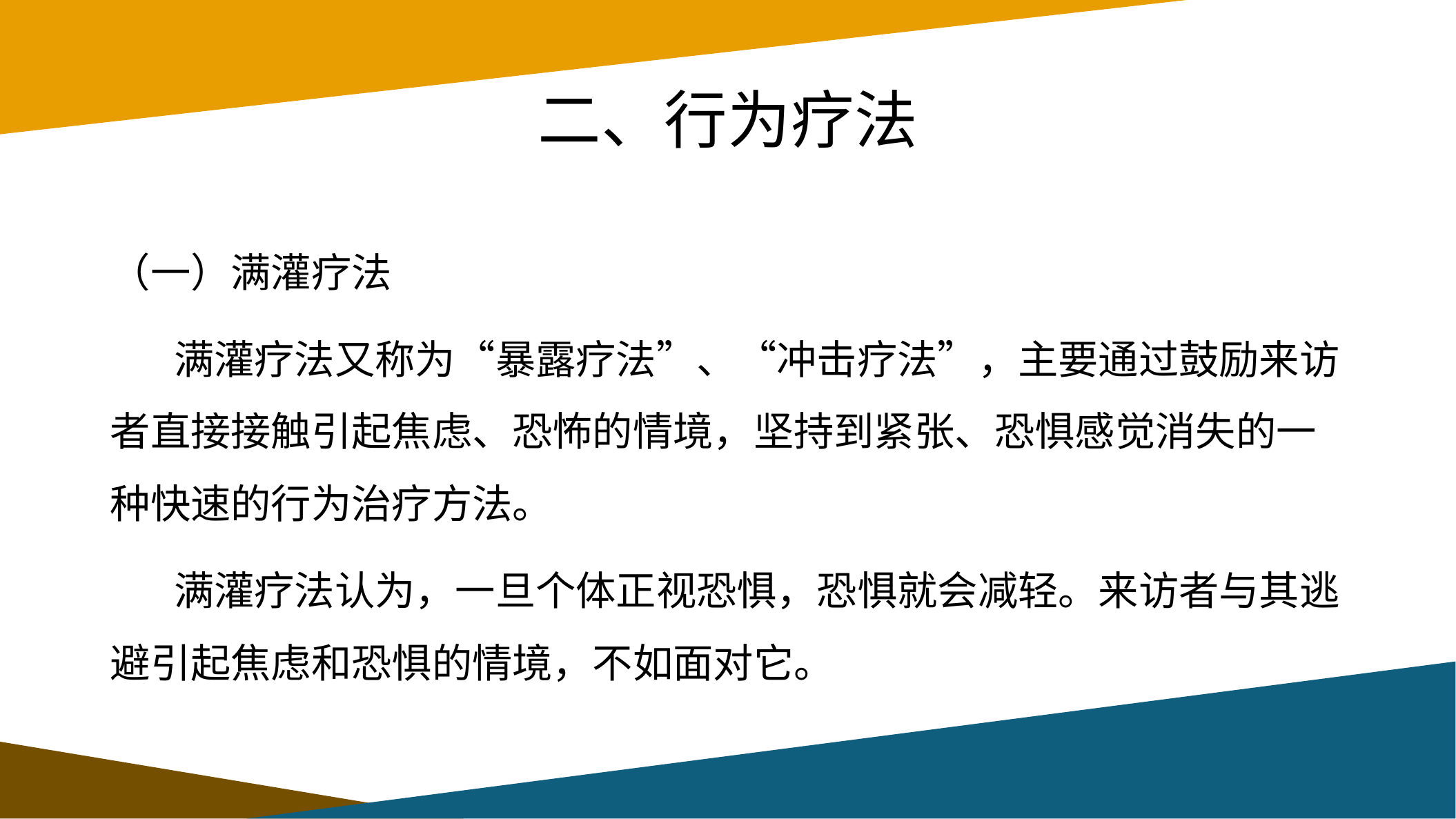

# 二、行为疗法
（一）满灌疗法
      满灌疗法又称为“暴露疗法”、“冲击疗法”，主要通过鼓励来访者直接接触引起焦虑、恐怖的情境，坚持到紧张、恐惧感觉消失的一种快速的行为治疗方法。
      满灌疗法认为，一旦个体正视恐惧，恐惧就会减轻。来访者与其逃避引起焦虑和恐惧的情境，不如面对它。